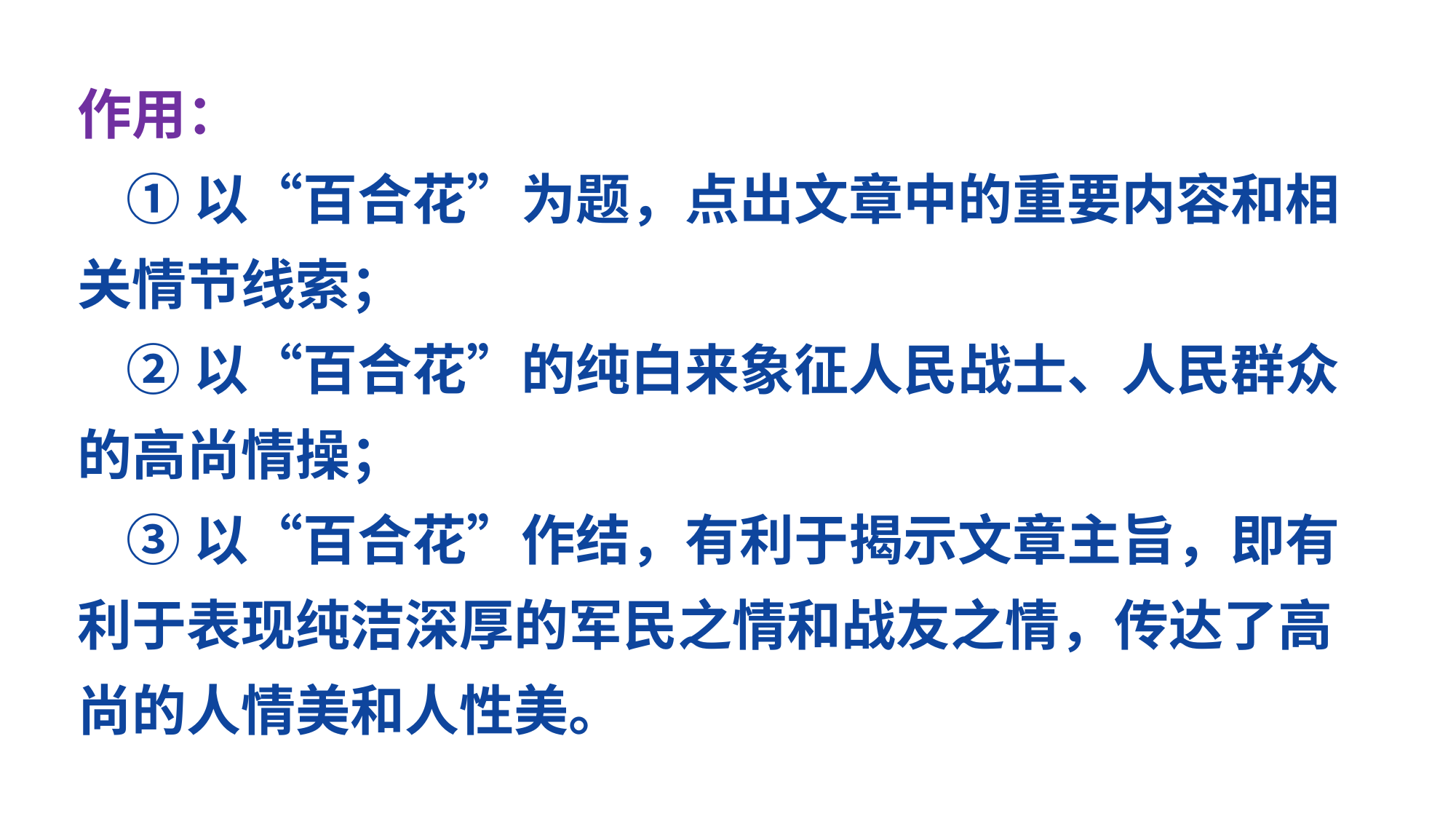

作用：
    ①以“百合花”为题，点出文章中的重要内容和相关情节线索；
    ②以“百合花”的纯白来象征人民战士、人民群众的高尚情操；
    ③以“百合花”作结，有利于揭示文章主旨，即有利于表现纯洁深厚的军民之情和战友之情，传达了高尚的人情美和人性美。